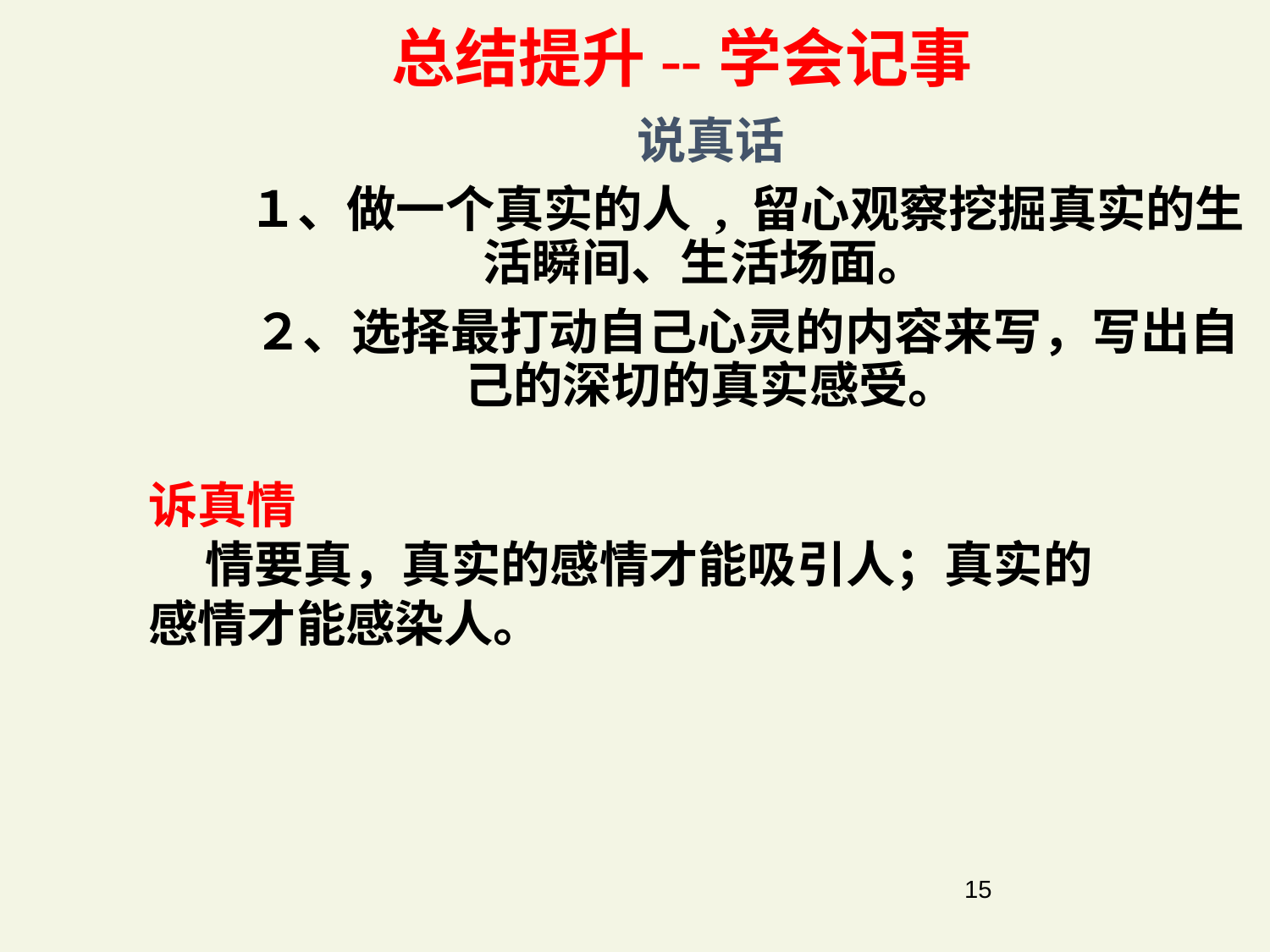

总结提升--学会记事
 说真话
  １、做一个真实的人 , 留心观察挖掘真实的生活瞬间、生活场面。
  ２、选择最打动自己心灵的内容来写，写出自己的深切的真实感受。
诉真情
    情要真，真实的感情才能吸引人；真实的
感情才能感染人。
15